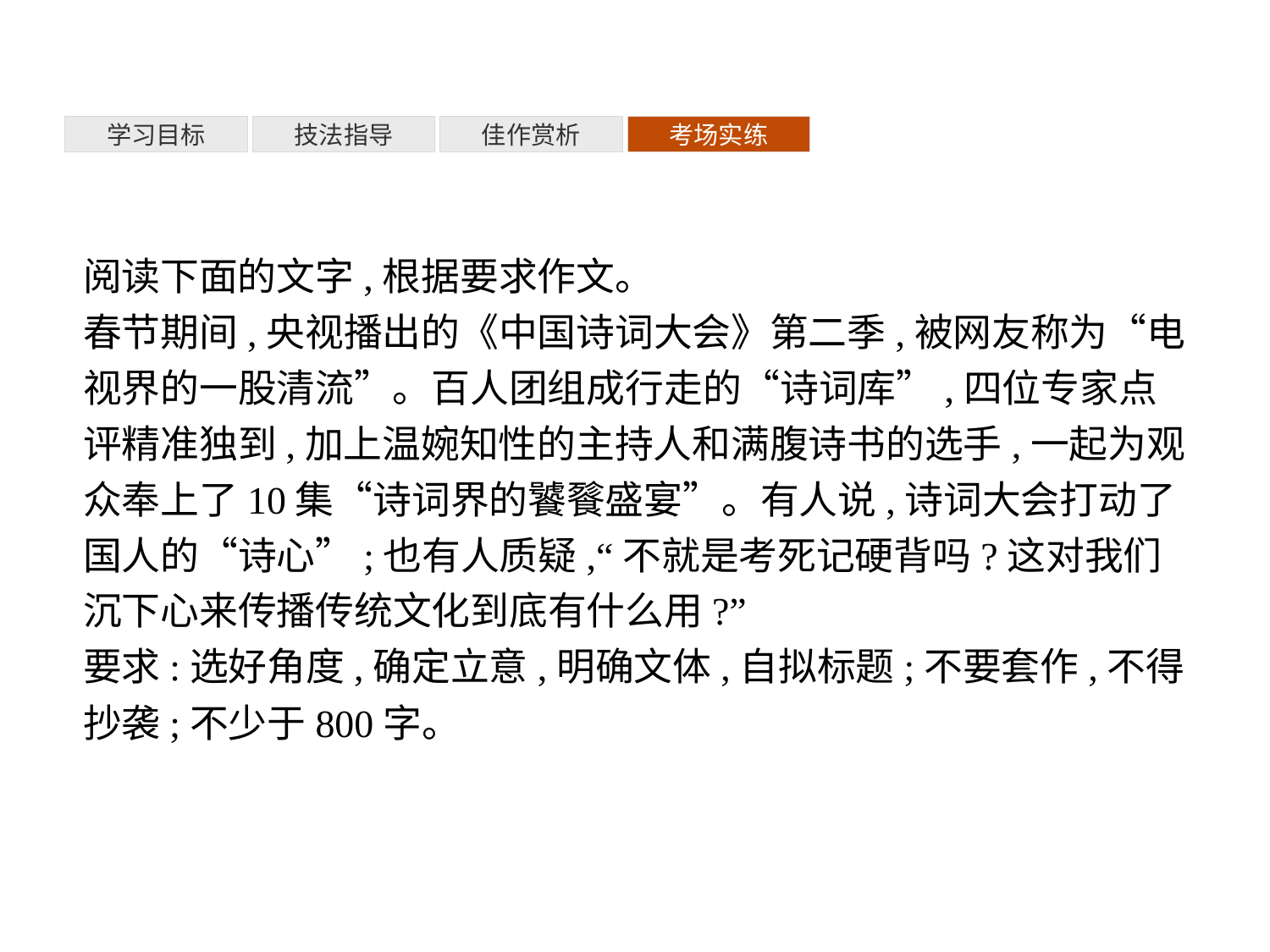

考场实练
学习目标
技法指导
佳作赏析
阅读下面的文字,根据要求作文。
春节期间,央视播出的《中国诗词大会》第二季,被网友称为“电视界的一股清流”。百人团组成行走的“诗词库”,四位专家点评精准独到,加上温婉知性的主持人和满腹诗书的选手,一起为观众奉上了10集“诗词界的饕餮盛宴”。有人说,诗词大会打动了国人的“诗心”;也有人质疑,“不就是考死记硬背吗?这对我们沉下心来传播传统文化到底有什么用?”
要求:选好角度,确定立意,明确文体,自拟标题;不要套作,不得抄袭;不少于800字。